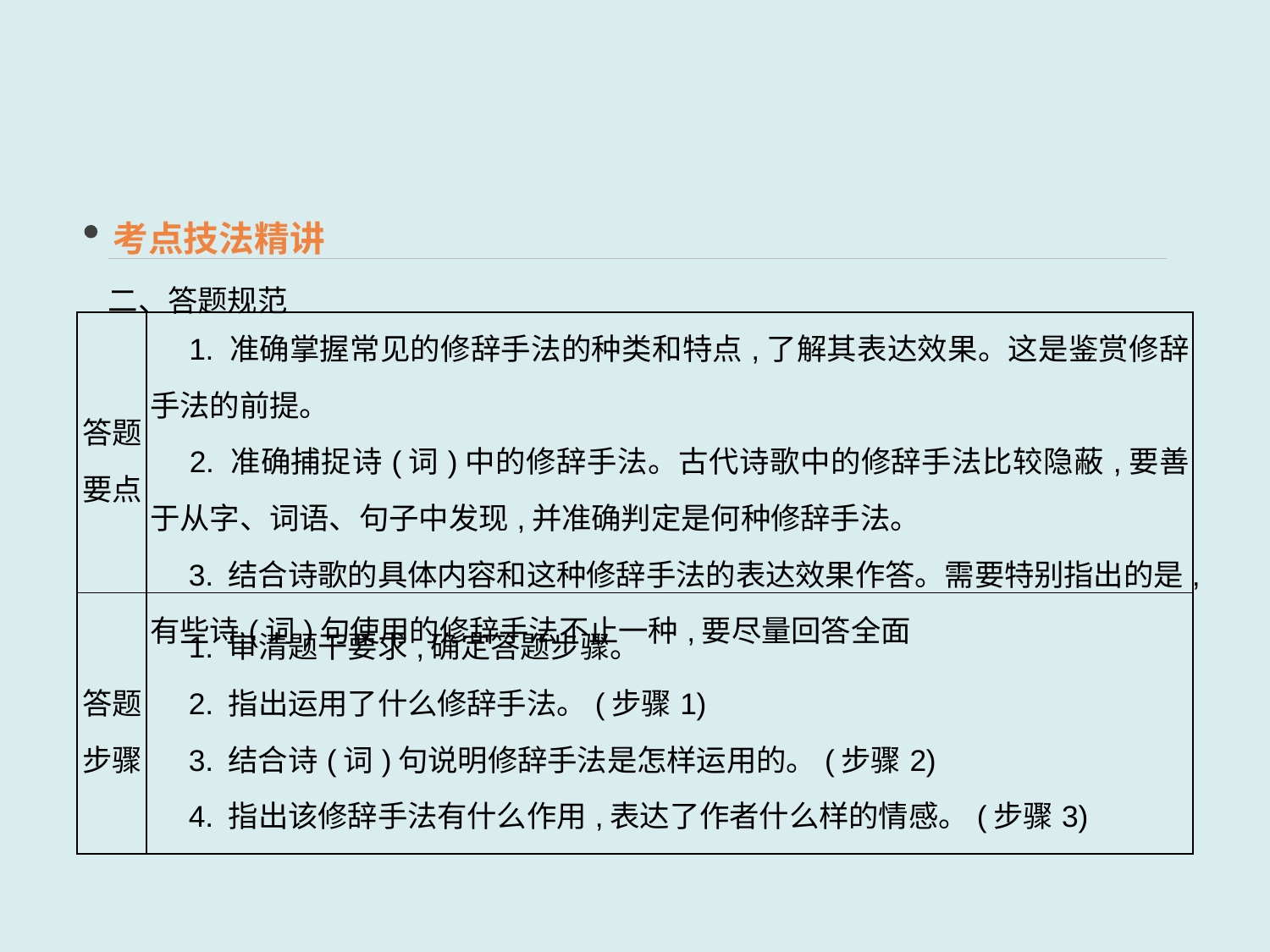

考点技法精讲

二、答题规范

| 答题 要点 | 1. 准确掌握常见的修辞手法的种类和特点,了解其表达效果。这是鉴赏修辞手法的前提。 　2. 准确捕捉诗(词)中的修辞手法。古代诗歌中的修辞手法比较隐蔽,要善于从字、词语、句子中发现,并准确判定是何种修辞手法。 　3. 结合诗歌的具体内容和这种修辞手法的表达效果作答。需要特别指出的是,有些诗(词)句使用的修辞手法不止一种,要尽量回答全面 |
| --- | --- |
| 答题步骤 | 1. 审清题干要求,确定答题步骤。 　2. 指出运用了什么修辞手法。(步骤1) 　3. 结合诗(词)句说明修辞手法是怎样运用的。(步骤2) 　4. 指出该修辞手法有什么作用,表达了作者什么样的情感。(步骤3) |